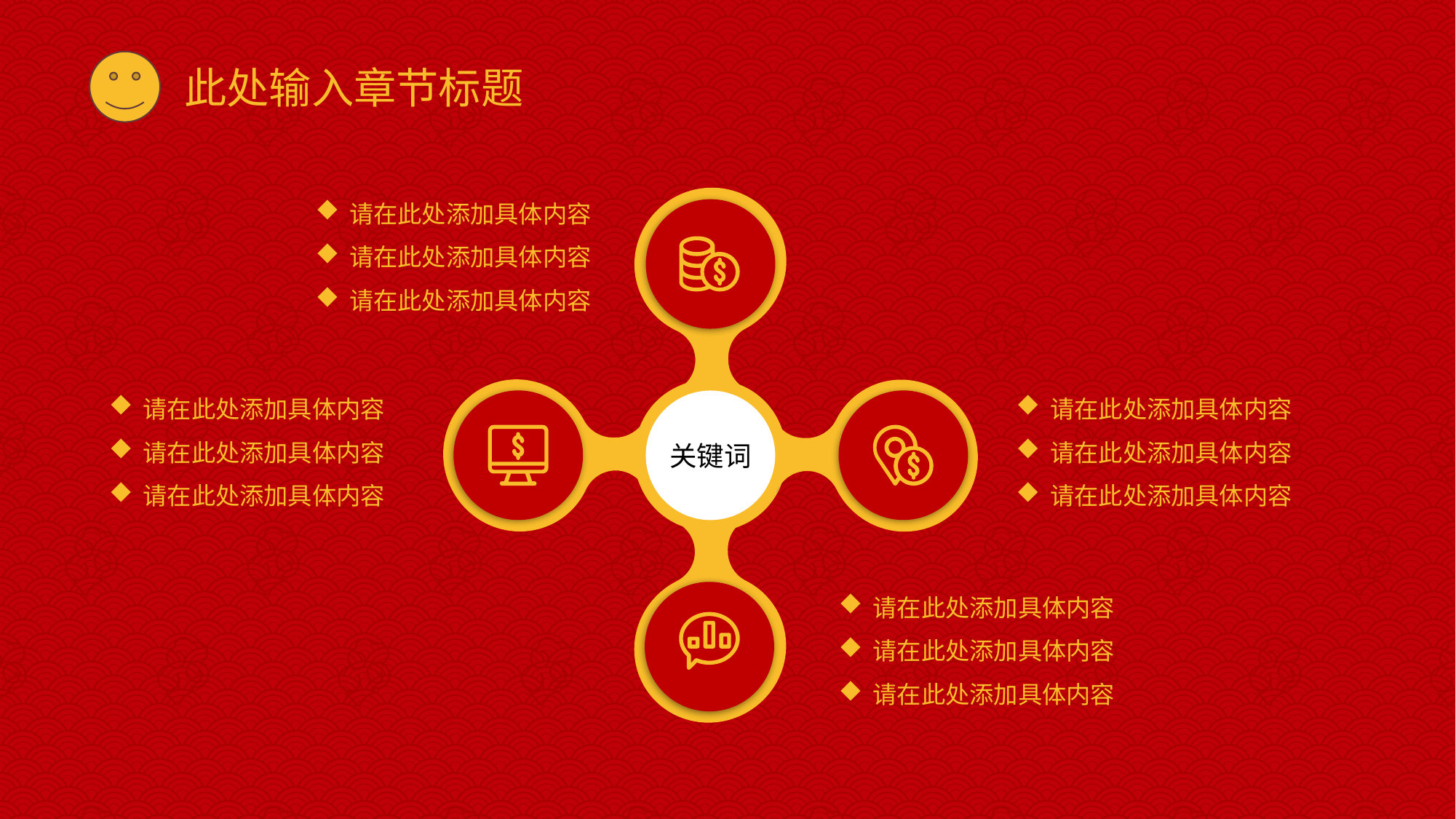

此处输入章节标题
请在此处添加具体内容
请在此处添加具体内容
请在此处添加具体内容

请在此处添加具体内容
请在此处添加具体内容
请在此处添加具体内容
请在此处添加具体内容
请在此处添加具体内容
请在此处添加具体内容

关键词

请在此处添加具体内容
请在此处添加具体内容
请在此处添加具体内容